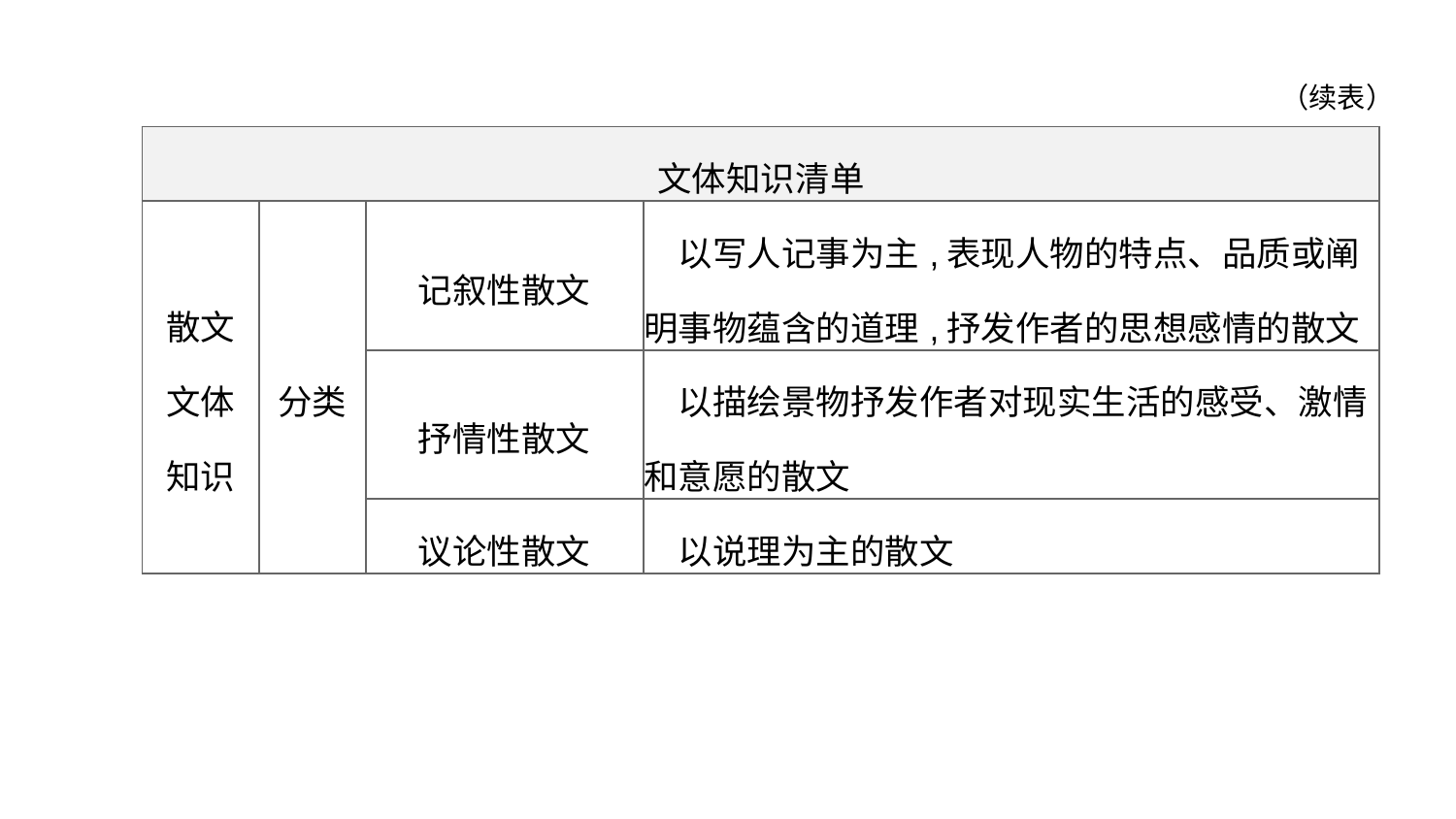

（续表）
| 文体知识清单 |  |  |  |
| --- | --- | --- | --- |
| 散文 文体 知识 | 分类 | 记叙性散文 | 以写人记事为主,表现人物的特点、品质或阐明事物蕴含的道理,抒发作者的思想感情的散文 |
|  |  | 抒情性散文 | 以描绘景物抒发作者对现实生活的感受、激情和意愿的散文 |
|  |  | 议论性散文 | 以说理为主的散文 |